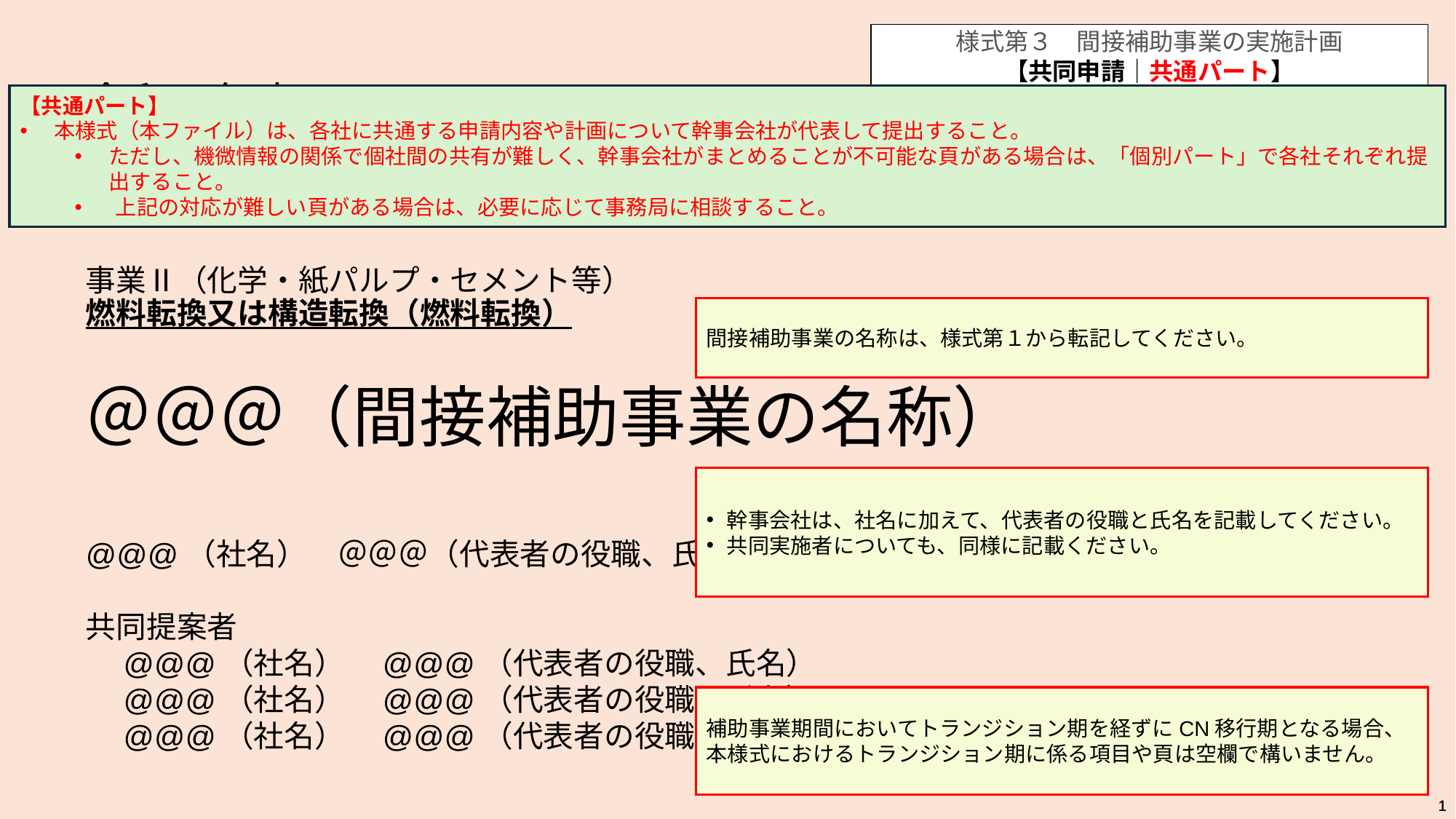

様式第３　間接補助事業の実施計画
【共同申請│共通パート】
令和７年度
排出削減が困難な産業におけるエネルギー・製造プロセス転換支援事業

事業Ⅱ（化学・紙パルプ・セメント等）
燃料転換又は構造転換（燃料転換）

【共通パート】
本様式（本ファイル）は、各社に共通する申請内容や計画について幹事会社が代表して提出すること。
ただし、機微情報の関係で個社間の共有が難しく、幹事会社がまとめることが不可能な頁がある場合は、「個別パート」で各社それぞれ提出すること。
上記の対応が難しい頁がある場合は、必要に応じて事務局に相談すること。
間接補助事業の名称は、様式第１から転記してください。
＠＠＠（間接補助事業の名称）
幹事会社は、社名に加えて、代表者の役職と氏名を記載してください。
共同実施者についても、同様に記載ください。
@@@（社名）　＠＠＠（代表者の役職、氏名）

共同提案者
　@@@（社名）　@@@（代表者の役職、氏名）
　@@@（社名）　@@@（代表者の役職、氏名）
　@@@（社名）　@@@（代表者の役職、氏名）

補助事業期間においてトランジション期を経ずにCN移行期となる場合、本様式におけるトランジション期に係る項目や頁は空欄で構いません。